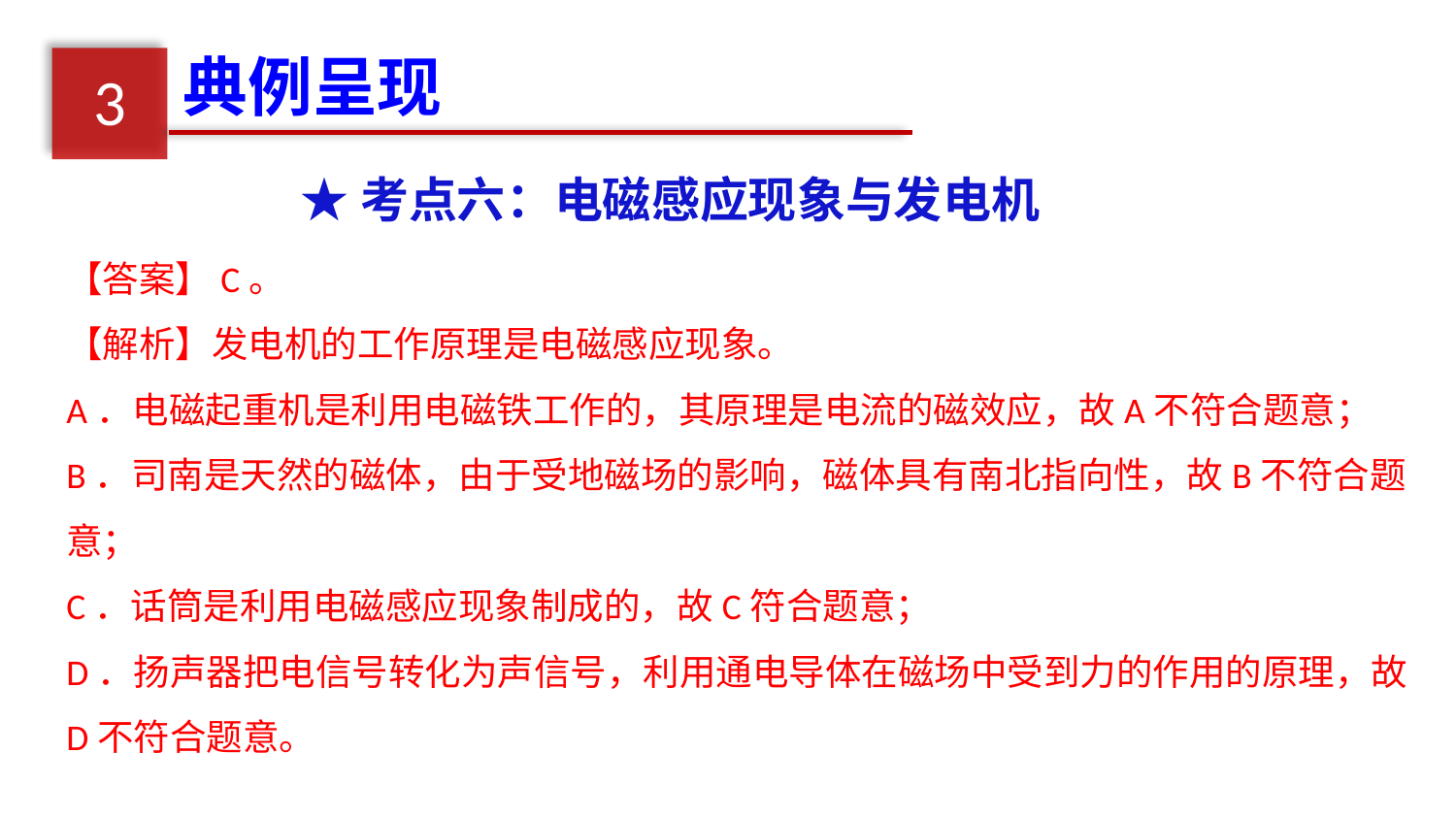

典例呈现

3
★考点六：电磁感应现象与发电机
【答案】C。
【解析】发电机的工作原理是电磁感应现象。
A．电磁起重机是利用电磁铁工作的，其原理是电流的磁效应，故A不符合题意；
B．司南是天然的磁体，由于受地磁场的影响，磁体具有南北指向性，故B不符合题意；
C．话筒是利用电磁感应现象制成的，故C符合题意；
D．扬声器把电信号转化为声信号，利用通电导体在磁场中受到力的作用的原理，故D不符合题意。